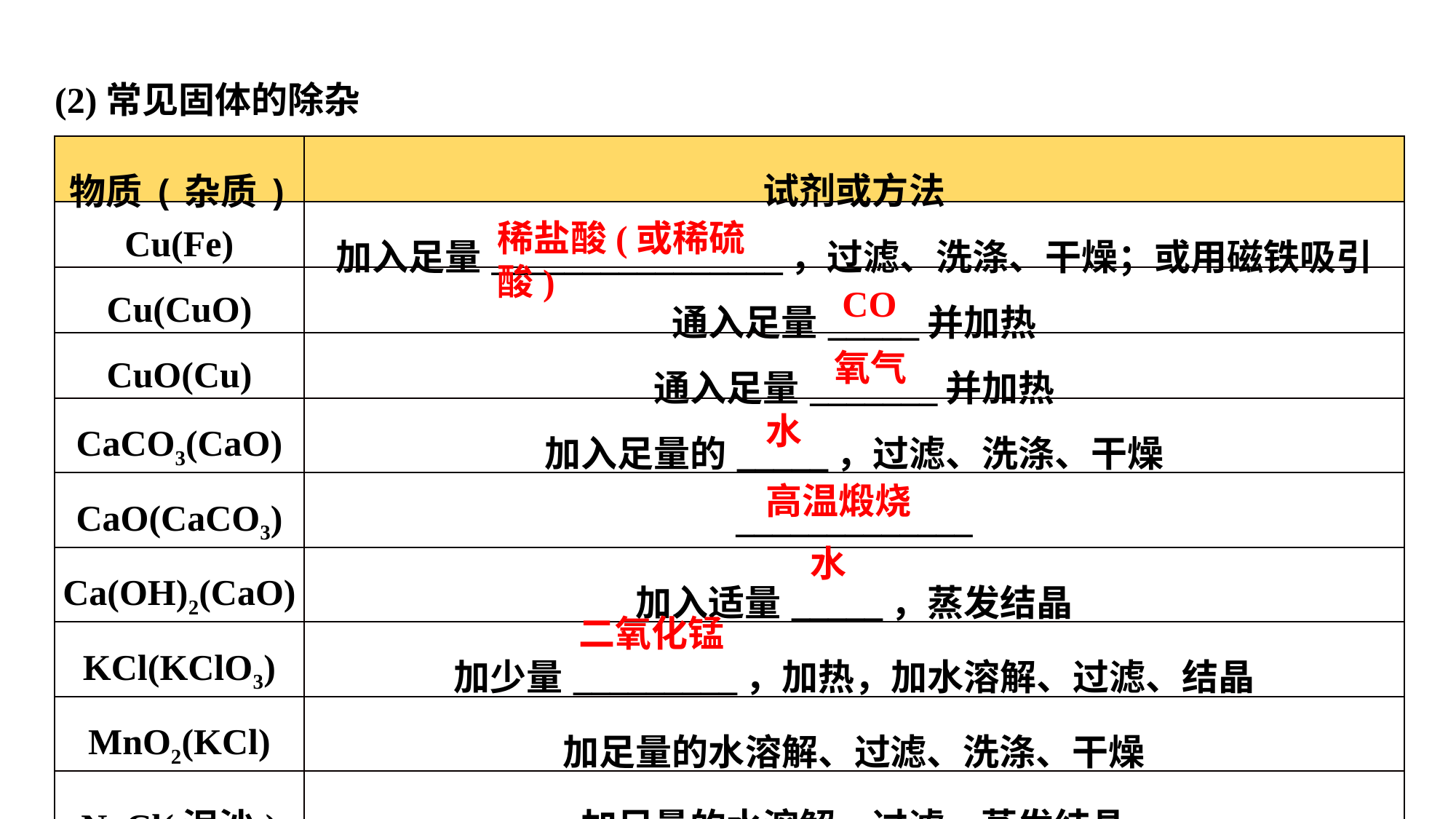

(2)常见固体的除杂
| 物质(杂质) | 试剂或方法 |
| --- | --- |
| Cu(Fe) | 加入足量\_\_\_\_\_\_\_\_\_\_\_\_\_\_\_\_，过滤、洗涤、干燥；或用磁铁吸引 |
| Cu(CuO) | 通入足量\_\_\_\_\_并加热 |
| CuO(Cu) | 通入足量\_\_\_\_\_\_\_并加热 |
| CaCO3(CaO) | 加入足量的\_\_\_\_\_，过滤、洗涤、干燥 |
| CaO(CaCO3) | \_\_\_\_\_\_\_\_\_\_\_\_\_ |
| Ca(OH)2(CaO) | 加入适量\_\_\_\_\_，蒸发结晶 |
| KCl(KClO3) | 加少量\_\_\_\_\_\_\_\_\_，加热，加水溶解、过滤、结晶 |
| MnO2(KCl) | 加足量的水溶解、过滤、洗涤、干燥 |
| NaCl(泥沙) | 加足量的水溶解、过滤、蒸发结晶 |
稀盐酸(或稀硫酸)
CO
氧气
水
高温煅烧
水
二氧化锰